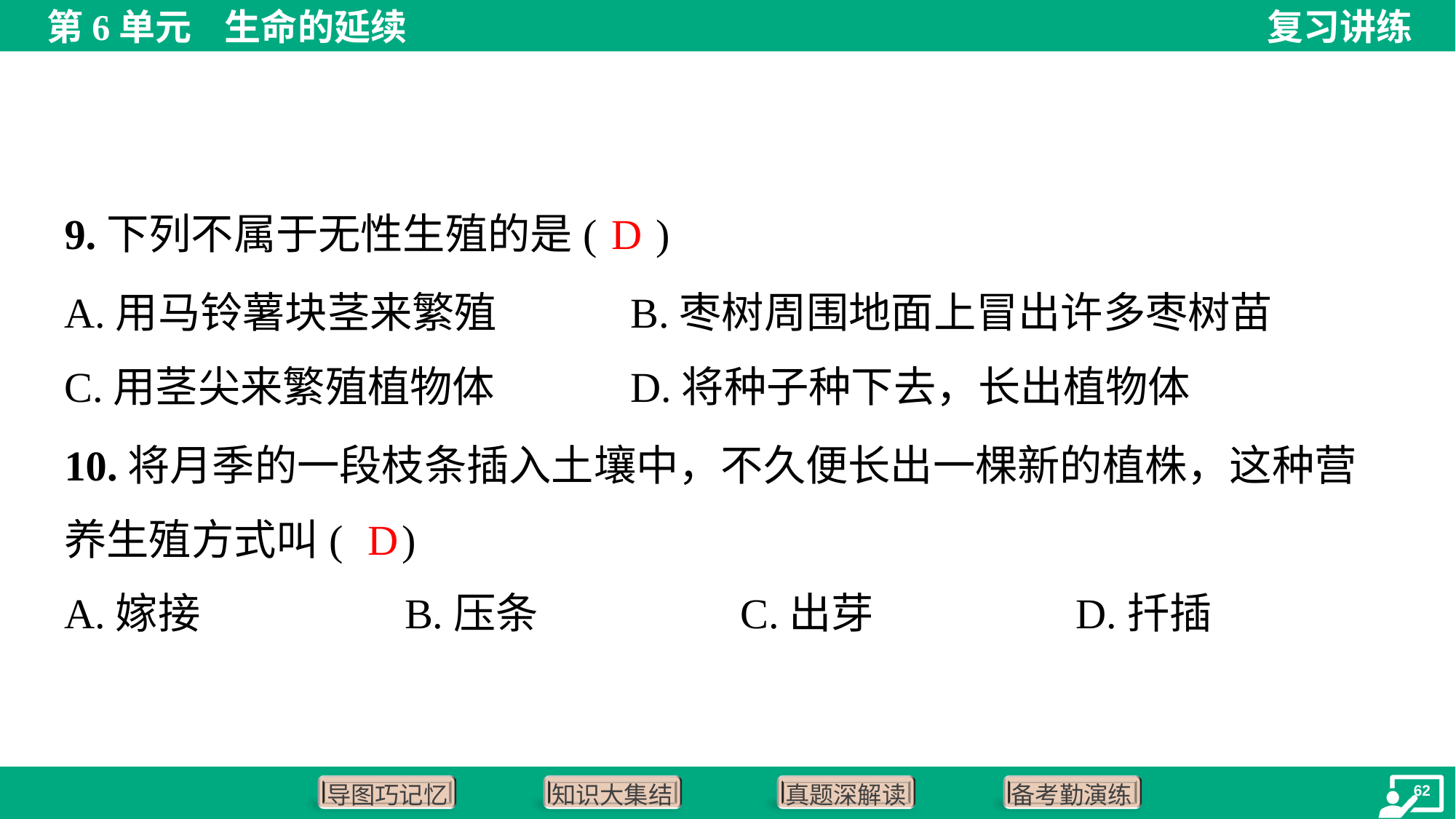

D
9.下列不属于无性生殖的是(     )
A.用马铃薯块茎来繁殖	B.枣树周围地面上冒出许多枣树苗
C.用茎尖来繁殖植物体	D.将种子种下去，长出植物体
10.将月季的一段枝条插入土壤中，不久便长出一棵新的植株，这种营
养生殖方式叫(     )
D
A.嫁接	B.压条	C.出芽	D.扦插